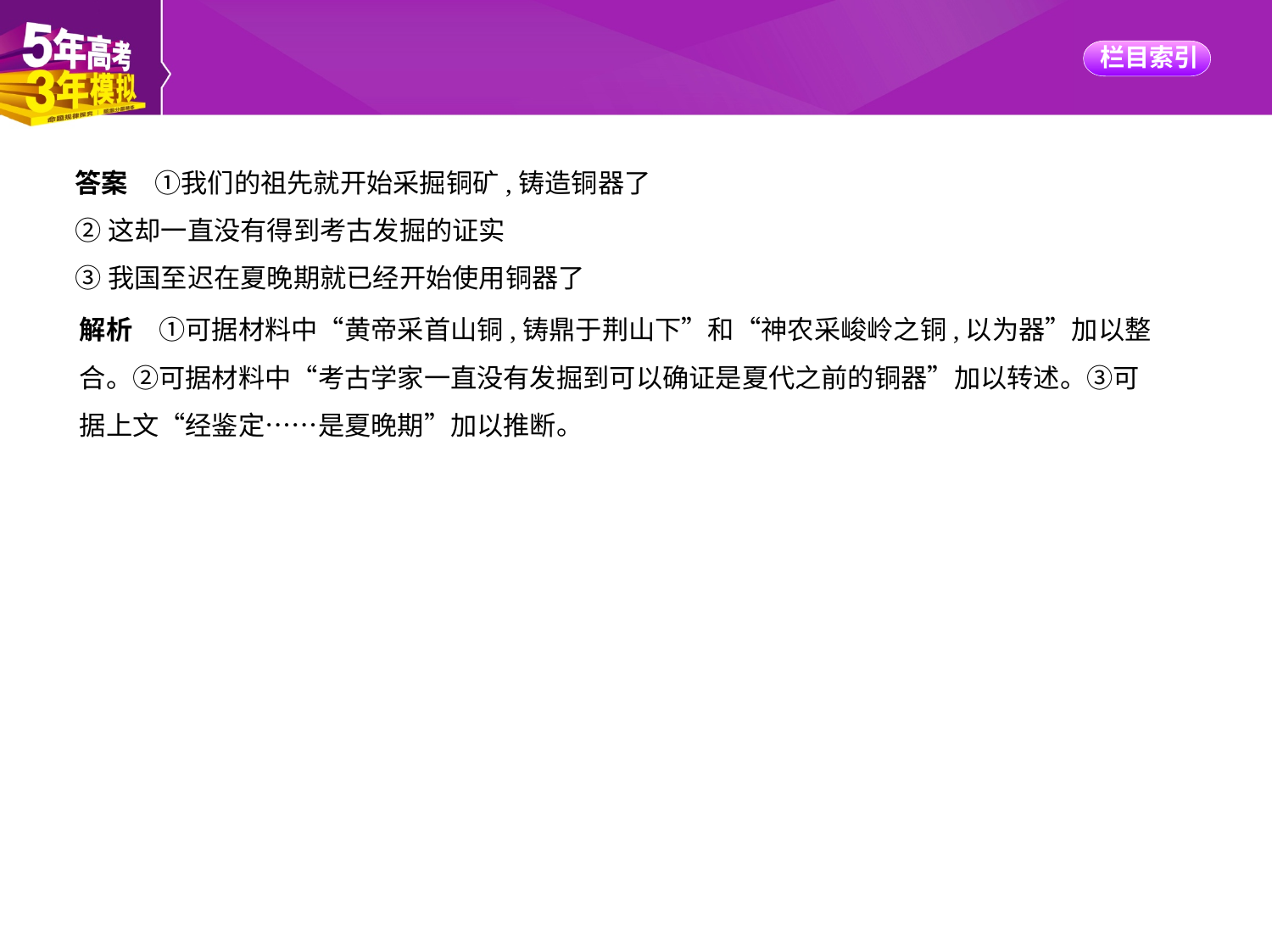

答案　①我们的祖先就开始采掘铜矿,铸造铜器了
②这却一直没有得到考古发掘的证实
③我国至迟在夏晚期就已经开始使用铜器了
解析　①可据材料中“黄帝采首山铜,铸鼎于荆山下”和“神农采峻岭之铜,以为器”加以整
合。②可据材料中“考古学家一直没有发掘到可以确证是夏代之前的铜器”加以转述。③可
据上文“经鉴定……是夏晚期”加以推断。